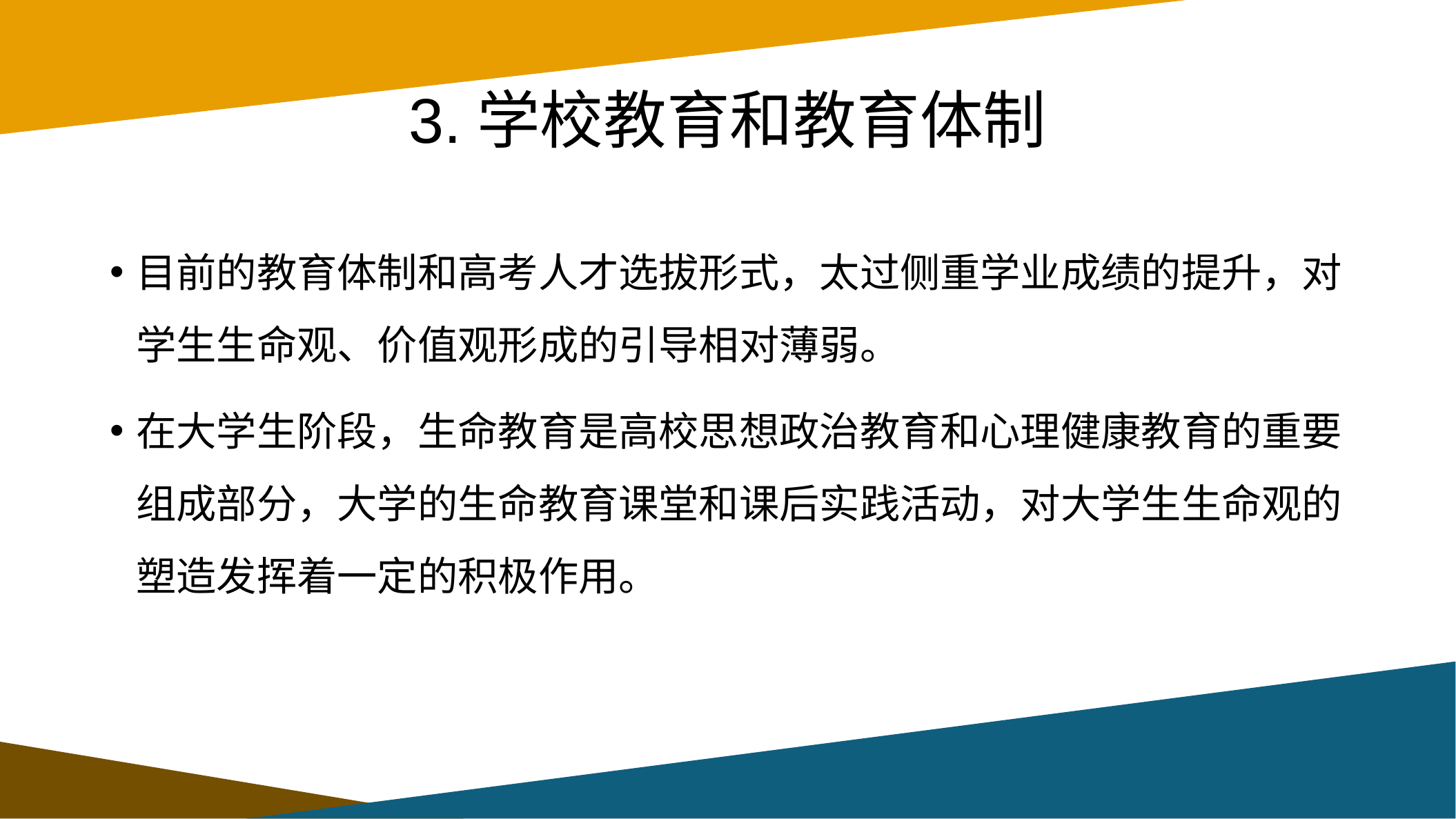

# 3.学校教育和教育体制
目前的教育体制和高考人才选拔形式，太过侧重学业成绩的提升，对学生生命观、价值观形成的引导相对薄弱。
在大学生阶段，生命教育是高校思想政治教育和心理健康教育的重要组成部分，大学的生命教育课堂和课后实践活动，对大学生生命观的塑造发挥着一定的积极作用。